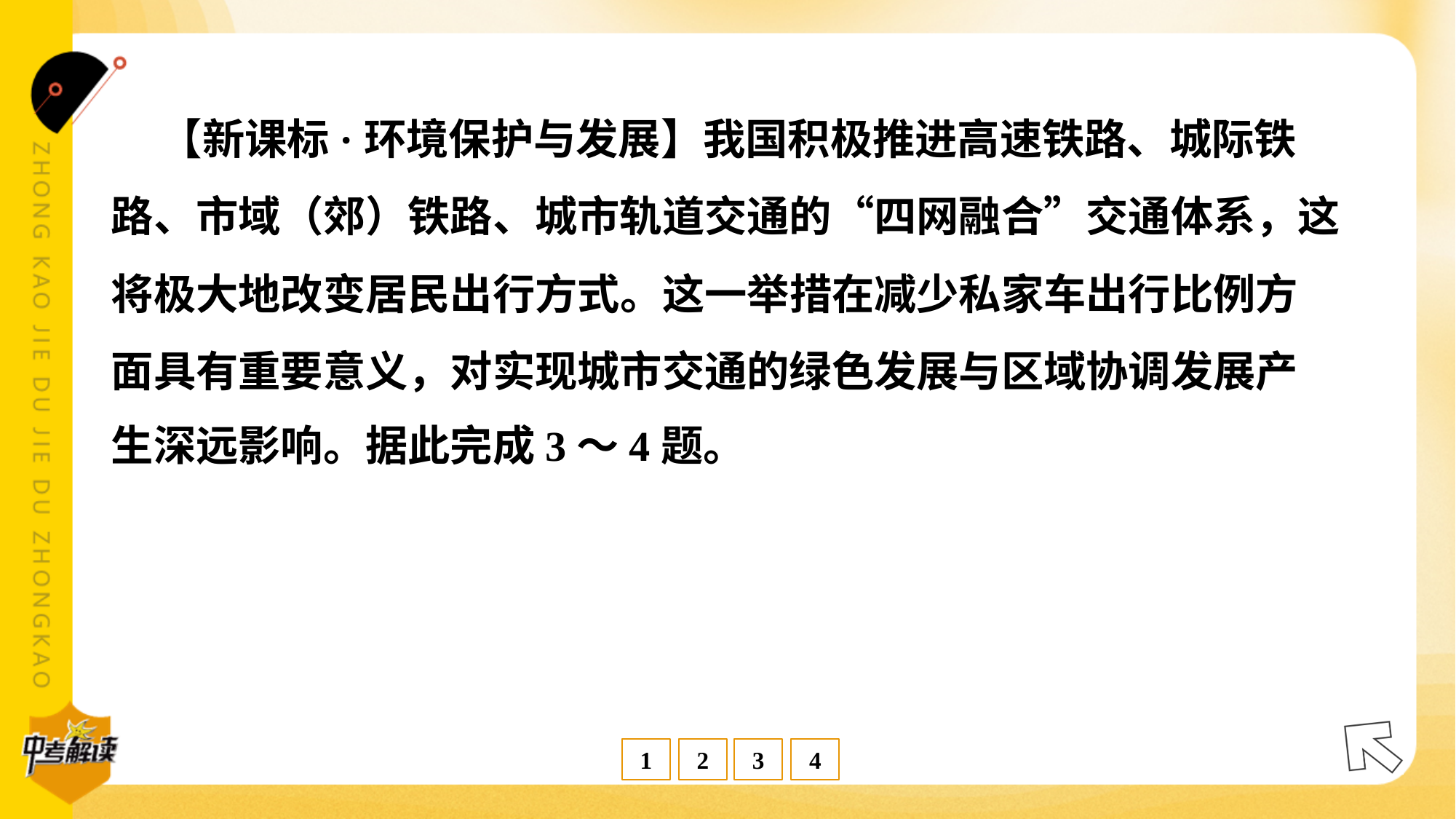

【新课标·环境保护与发展】我国积极推进高速铁路、城际铁
路、市域（郊）铁路、城市轨道交通的“四网融合”交通体系，这
将极大地改变居民出行方式。这一举措在减少私家车出行比例方
面具有重要意义，对实现城市交通的绿色发展与区域协调发展产
生深远影响。据此完成3～4题。